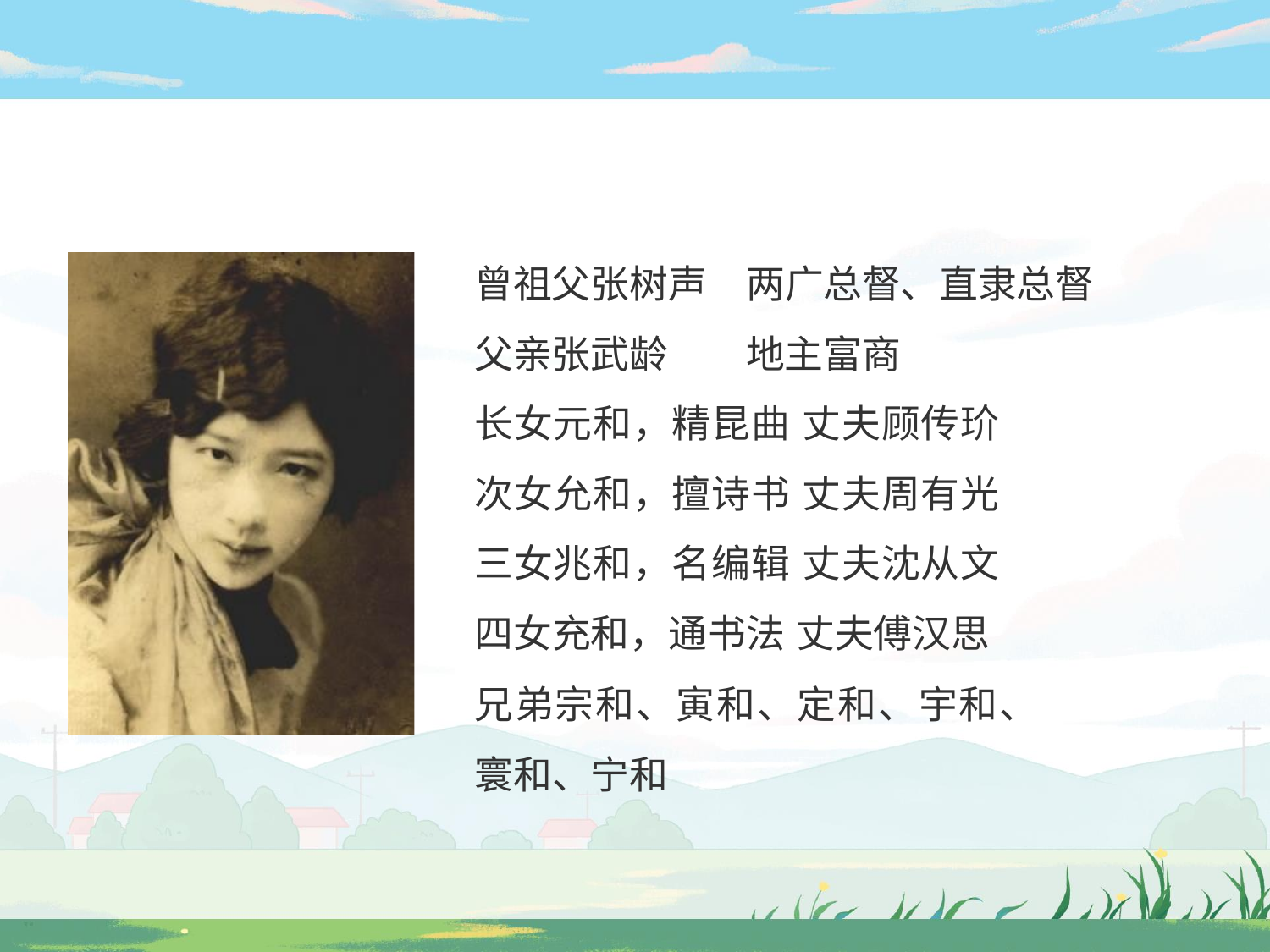

曾祖父张树声 父亲张武龄
两广总督、直隶总督 地主富商

长女元和，精昆曲 丈夫顾传玠 次女允和，擅诗书 丈夫周有光 三女兆和，名编辑 丈夫沈从文 四女充和，通书法 丈夫傅汉思
兄弟宗和、寅和、定和、宇和、寰和、宁和